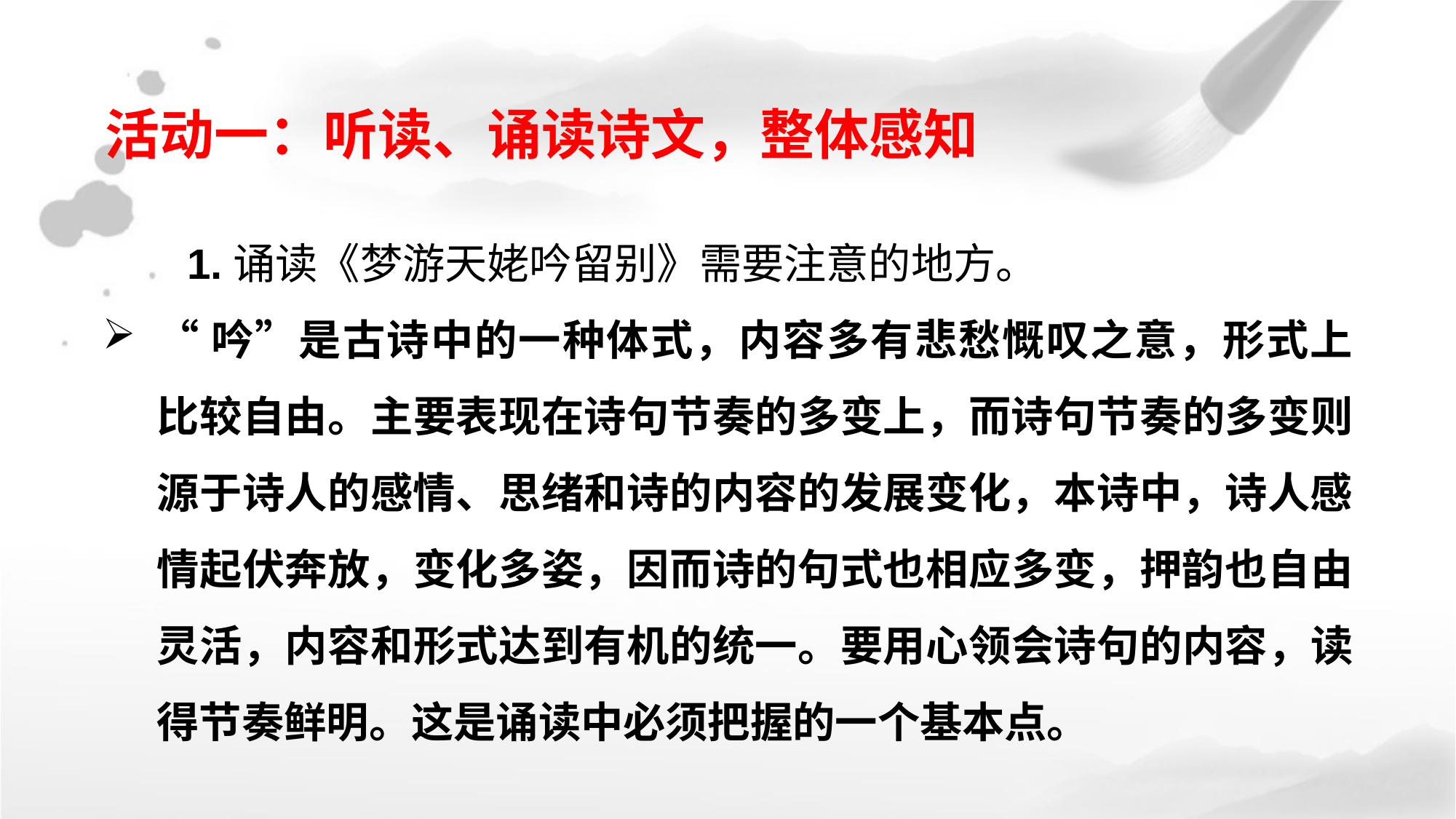

活动一：听读、诵读诗文，整体感知
1.诵读《梦游天姥吟留别》需要注意的地方。
“吟”是古诗中的一种体式，内容多有悲愁慨叹之意，形式上比较自由。主要表现在诗句节奏的多变上，而诗句节奏的多变则源于诗人的感情、思绪和诗的内容的发展变化，本诗中，诗人感情起伏奔放，变化多姿，因而诗的句式也相应多变，押韵也自由灵活，内容和形式达到有机的统一。要用心领会诗句的内容，读得节奏鲜明。这是诵读中必须把握的一个基本点。